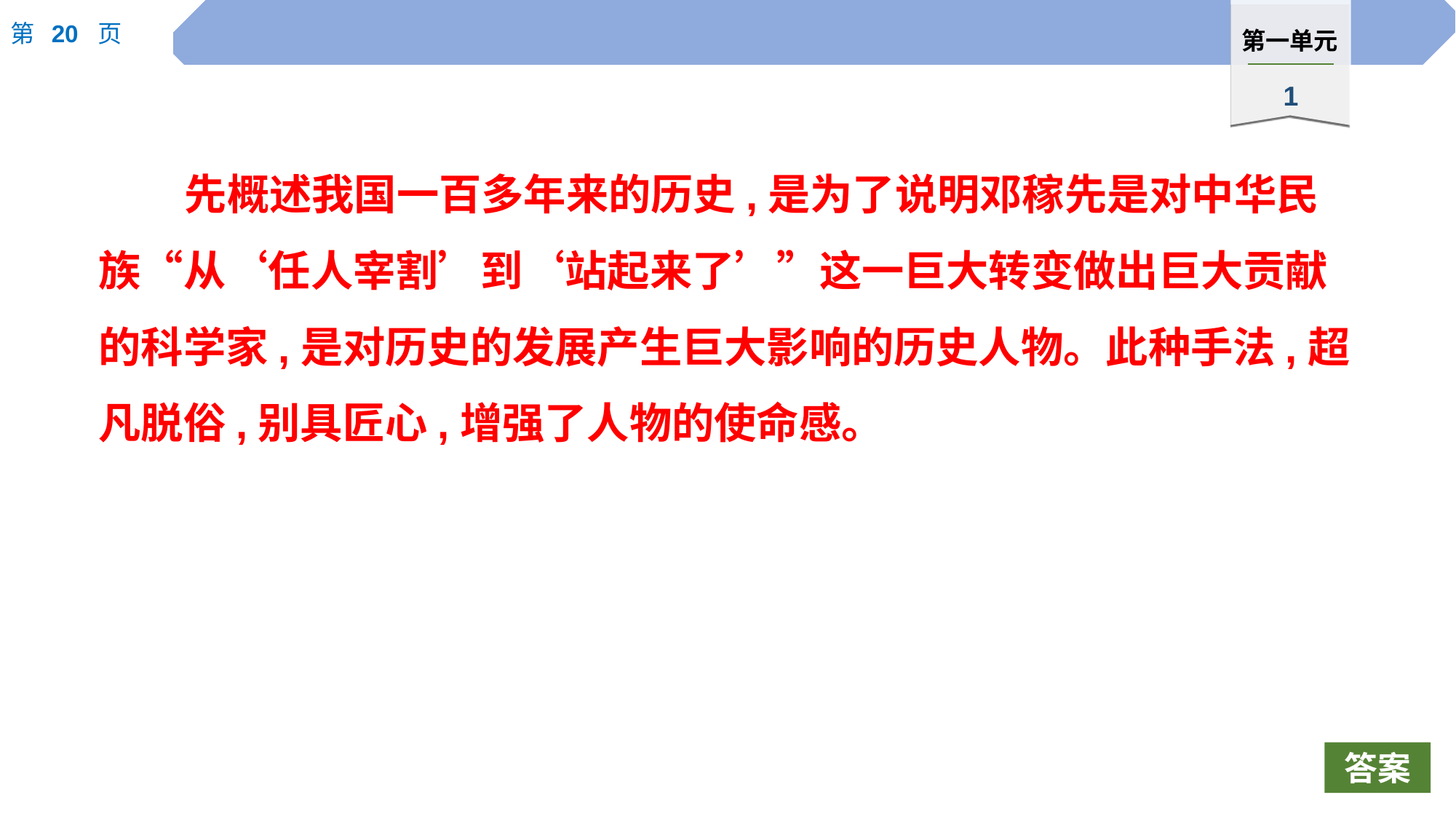

先概述我国一百多年来的历史,是为了说明邓稼先是对中华民族“从‘任人宰割’到‘站起来了’”这一巨大转变做出巨大贡献的科学家,是对历史的发展产生巨大影响的历史人物。此种手法,超凡脱俗,别具匠心,增强了人物的使命感。
答案